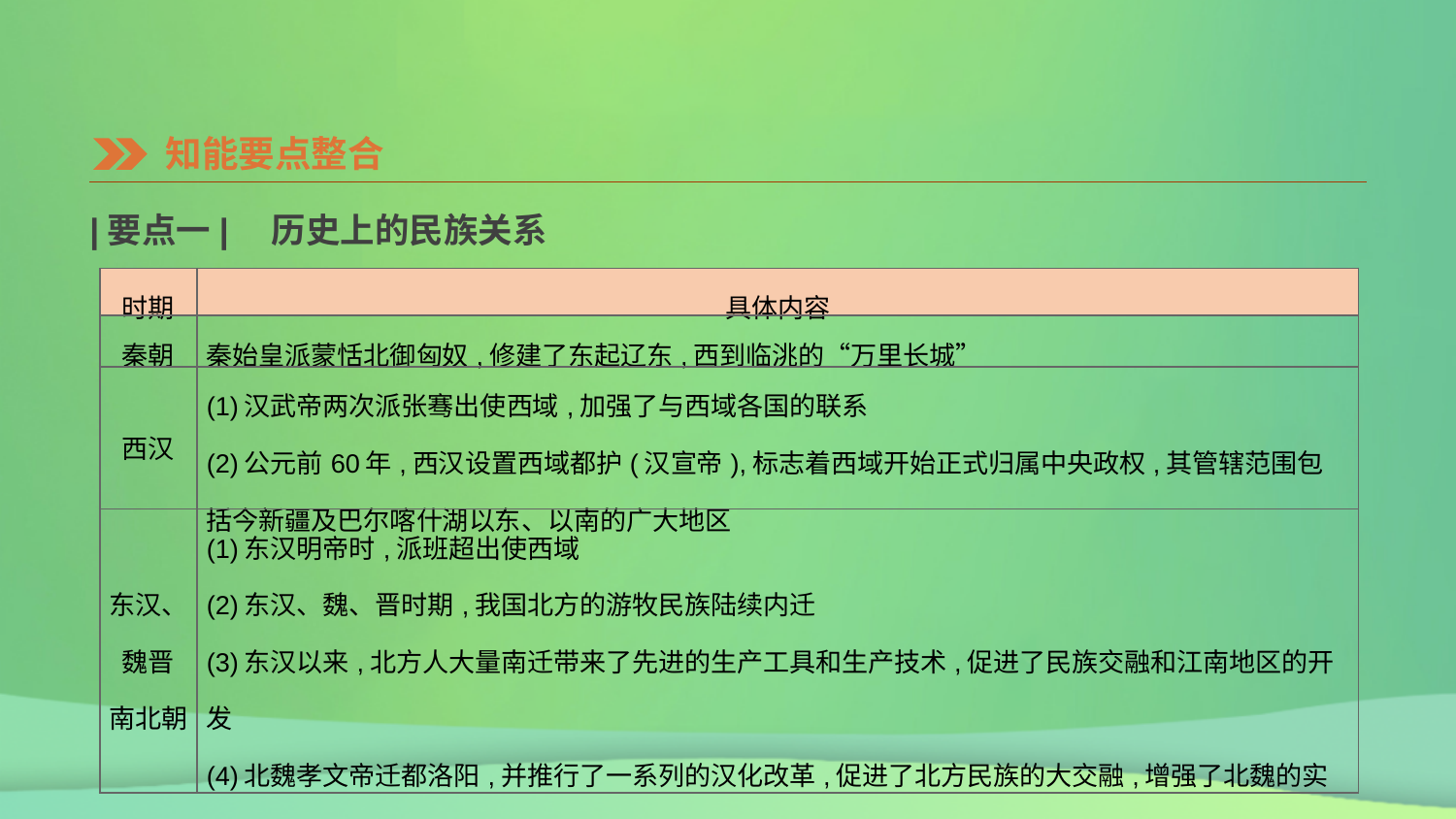

知能要点整合

|要点一|　历史上的民族关系
| 时期 | 具体内容 |
| --- | --- |
| 秦朝 | 秦始皇派蒙恬北御匈奴,修建了东起辽东,西到临洮的“万里长城” |
| 西汉 | (1)汉武帝两次派张骞出使西域,加强了与西域各国的联系 (2)公元前60年,西汉设置西域都护(汉宣帝),标志着西域开始正式归属中央政权,其管辖范围包括今新疆及巴尔喀什湖以东、以南的广大地区 |
| 东汉、 魏晋 南北朝 | (1)东汉明帝时,派班超出使西域 (2)东汉、魏、晋时期,我国北方的游牧民族陆续内迁 (3)东汉以来,北方人大量南迁带来了先进的生产工具和生产技术,促进了民族交融和江南地区的开发 (4)北魏孝文帝迁都洛阳,并推行了一系列的汉化改革,促进了北方民族的大交融,增强了北魏的实力,为隋朝的统一奠定了基础 |